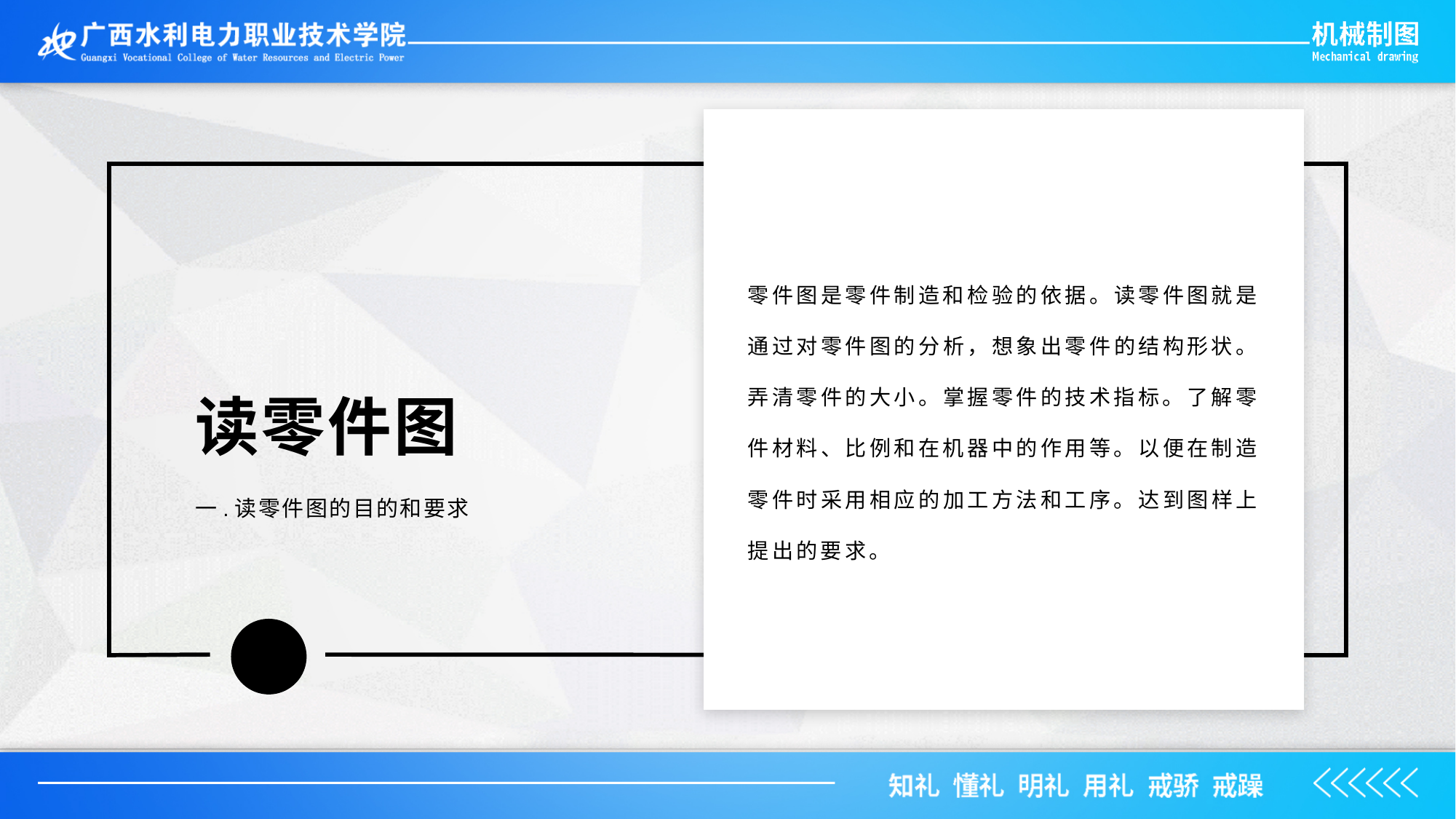

零件图是零件制造和检验的依据。读零件图就是通过对零件图的分析，想象出零件的结构形状。弄清零件的大小。掌握零件的技术指标。了解零件材料、比例和在机器中的作用等。以便在制造零件时采用相应的加工方法和工序。达到图样上提出的要求。

读零件图
一.读零件图的目的和要求